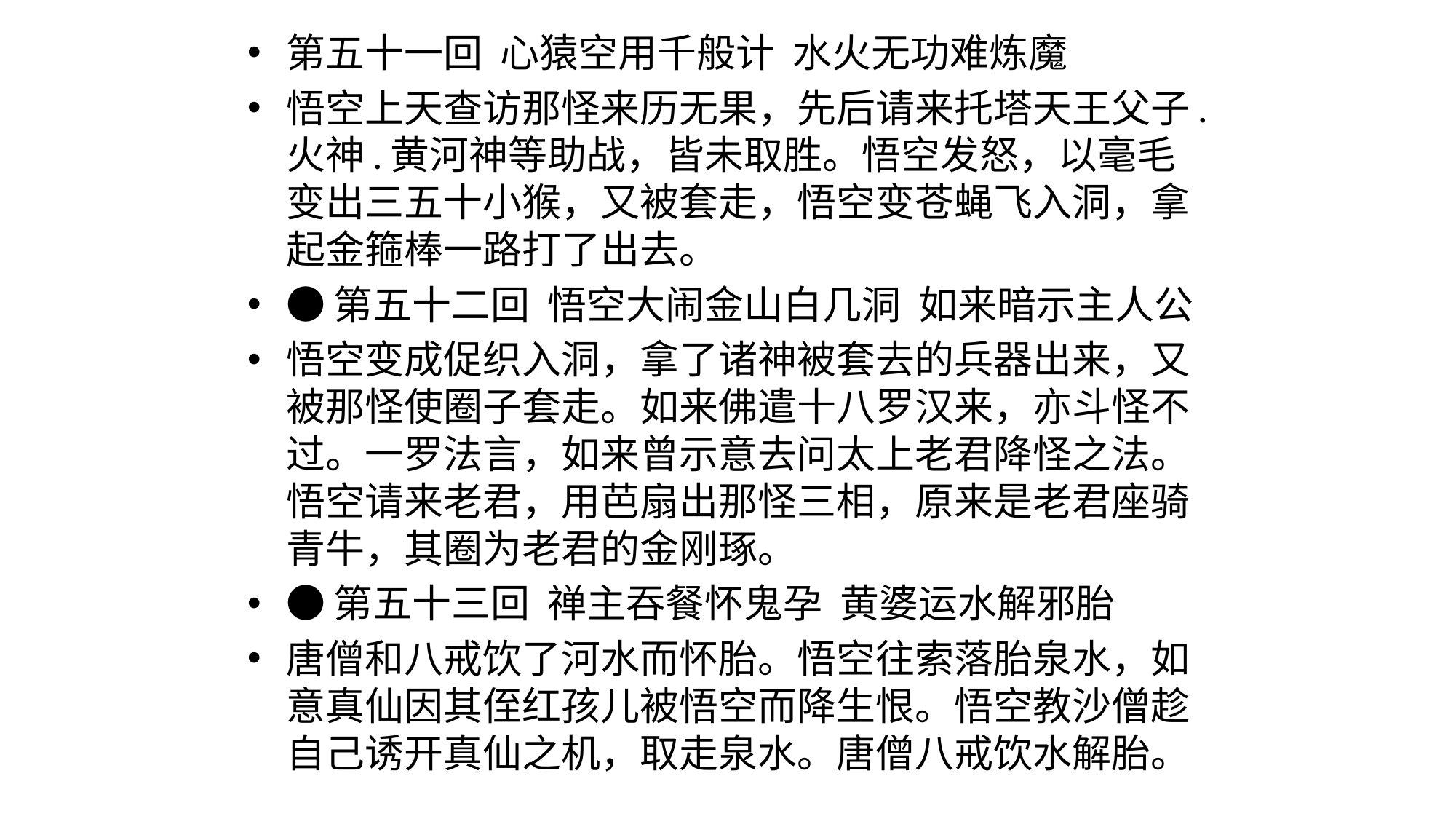

第五十一回  心猿空用千般计  水火无功难炼魔
悟空上天查访那怪来历无果，先后请来托塔天王父子.火神.黄河神等助战，皆未取胜。悟空发怒，以毫毛变出三五十小猴，又被套走，悟空变苍蝇飞入洞，拿起金箍棒一路打了出去。
●第五十二回  悟空大闹金山白几洞  如来暗示主人公
悟空变成促织入洞，拿了诸神被套去的兵器出来，又被那怪使圈子套走。如来佛遣十八罗汉来，亦斗怪不过。一罗法言，如来曾示意去问太上老君降怪之法。悟空请来老君，用芭扇出那怪三相，原来是老君座骑青牛，其圈为老君的金刚琢。
●第五十三回  禅主吞餐怀鬼孕  黄婆运水解邪胎
唐僧和八戒饮了河水而怀胎。悟空往索落胎泉水，如意真仙因其侄红孩儿被悟空而降生恨。悟空教沙僧趁自己诱开真仙之机，取走泉水。唐僧八戒饮水解胎。

#